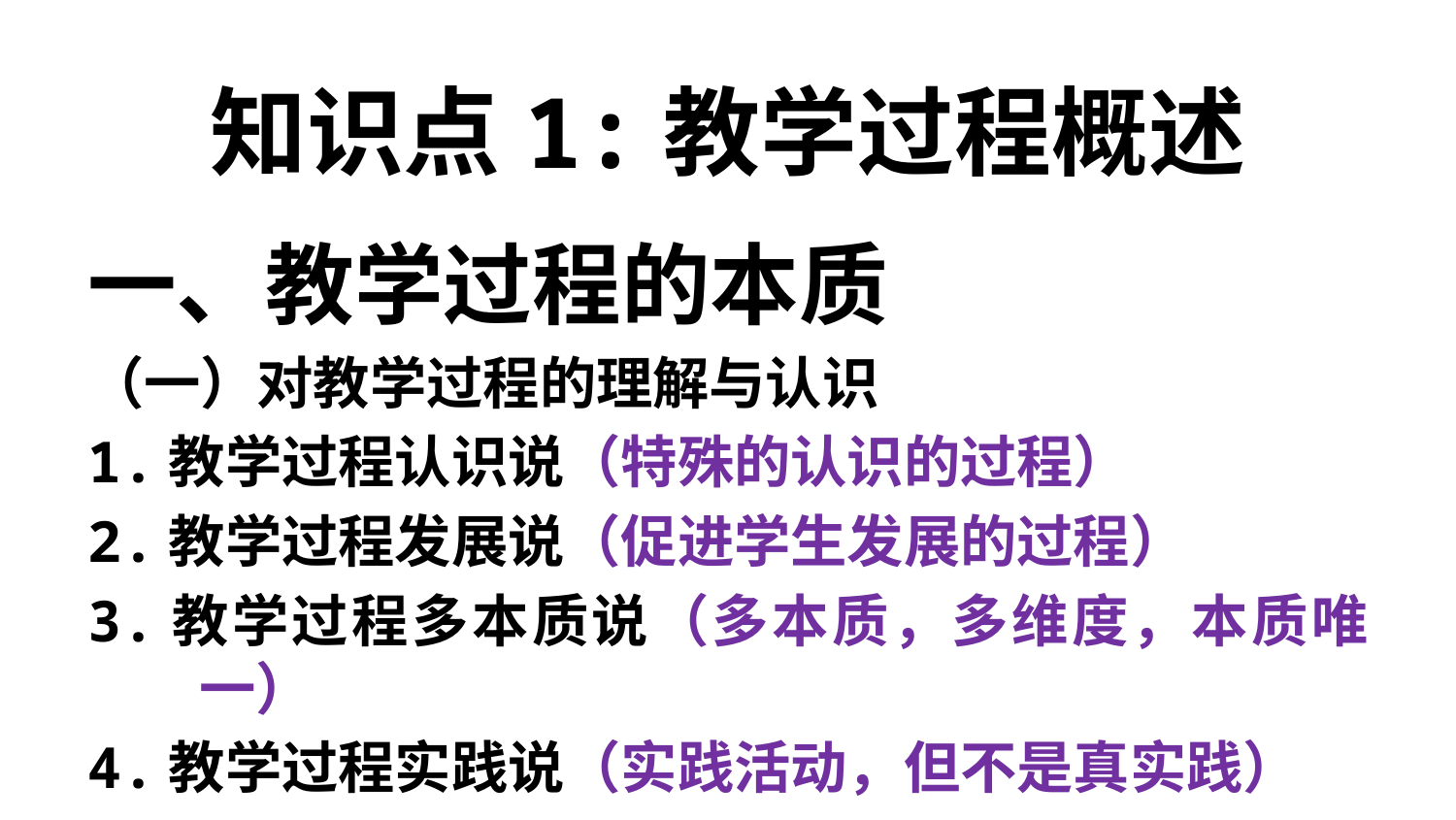

# 知识点1:教学过程概述
一、教学过程的本质
（一）对教学过程的理解与认识
1.教学过程认识说（特殊的认识的过程）
2.教学过程发展说（促进学生发展的过程）
3.教学过程多本质说（多本质，多维度，本质唯一）
4.教学过程实践说（实践活动，但不是真实践）